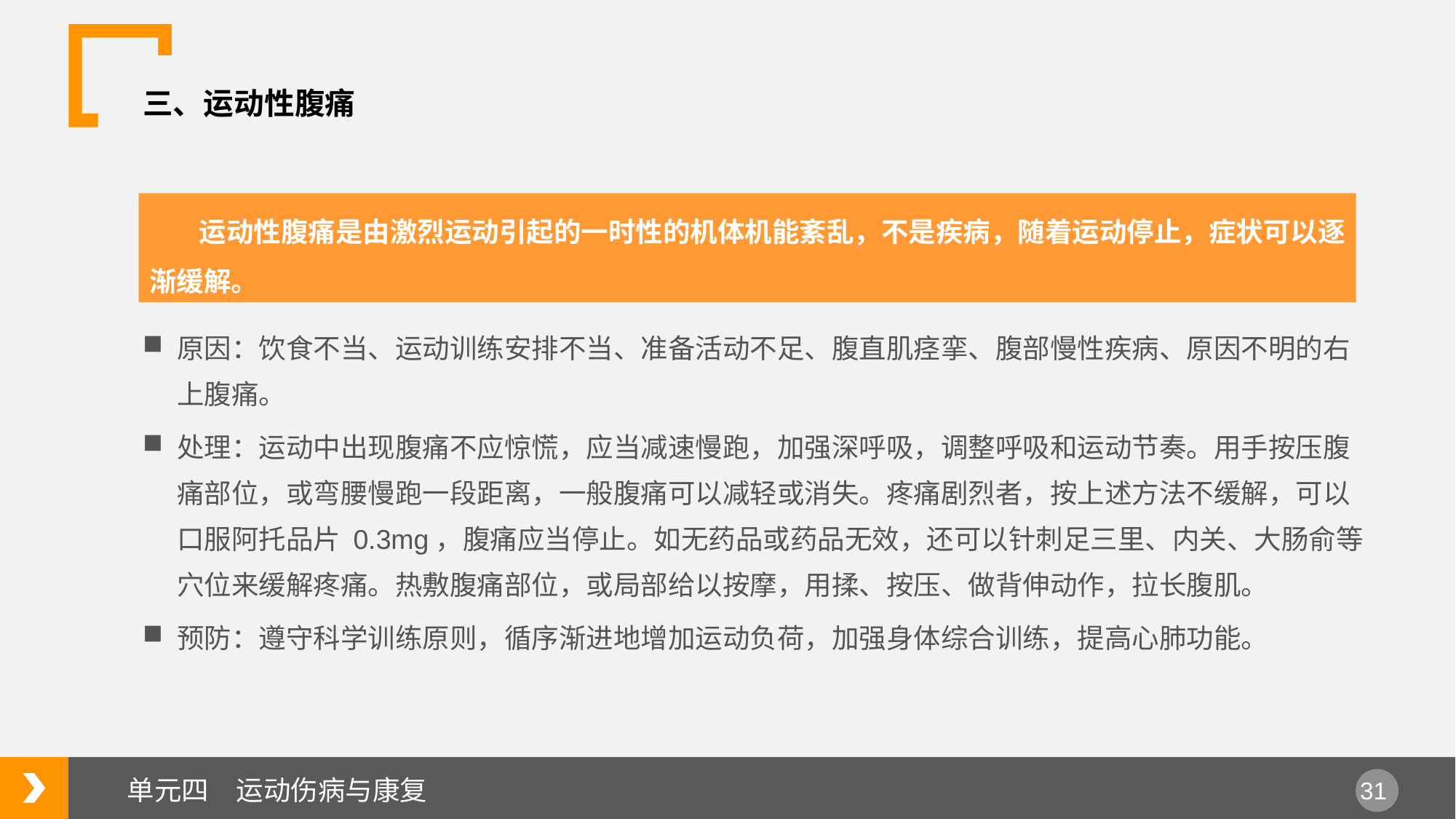

三、运动性腹痛
       运动性腹痛是由激烈运动引起的一时性的机体机能紊乱，不是疾病，随着运动停止，症状可以逐渐缓解。
原因：饮食不当、运动训练安排不当、准备活动不足、腹直肌痉挛、腹部慢性疾病、原因不明的右上腹痛。
处理：运动中出现腹痛不应惊慌，应当减速慢跑，加强深呼吸，调整呼吸和运动节奏。用手按压腹痛部位，或弯腰慢跑一段距离，一般腹痛可以减轻或消失。疼痛剧烈者，按上述方法不缓解，可以口服阿托品片 0.3mg，腹痛应当停止。如无药品或药品无效，还可以针刺足三里、内关、大肠俞等穴位来缓解疼痛。热敷腹痛部位，或局部给以按摩，用揉、按压、做背伸动作，拉长腹肌。
预防：遵守科学训练原则，循序渐进地增加运动负荷，加强身体综合训练，提高心肺功能。
单元四　运动伤病与康复